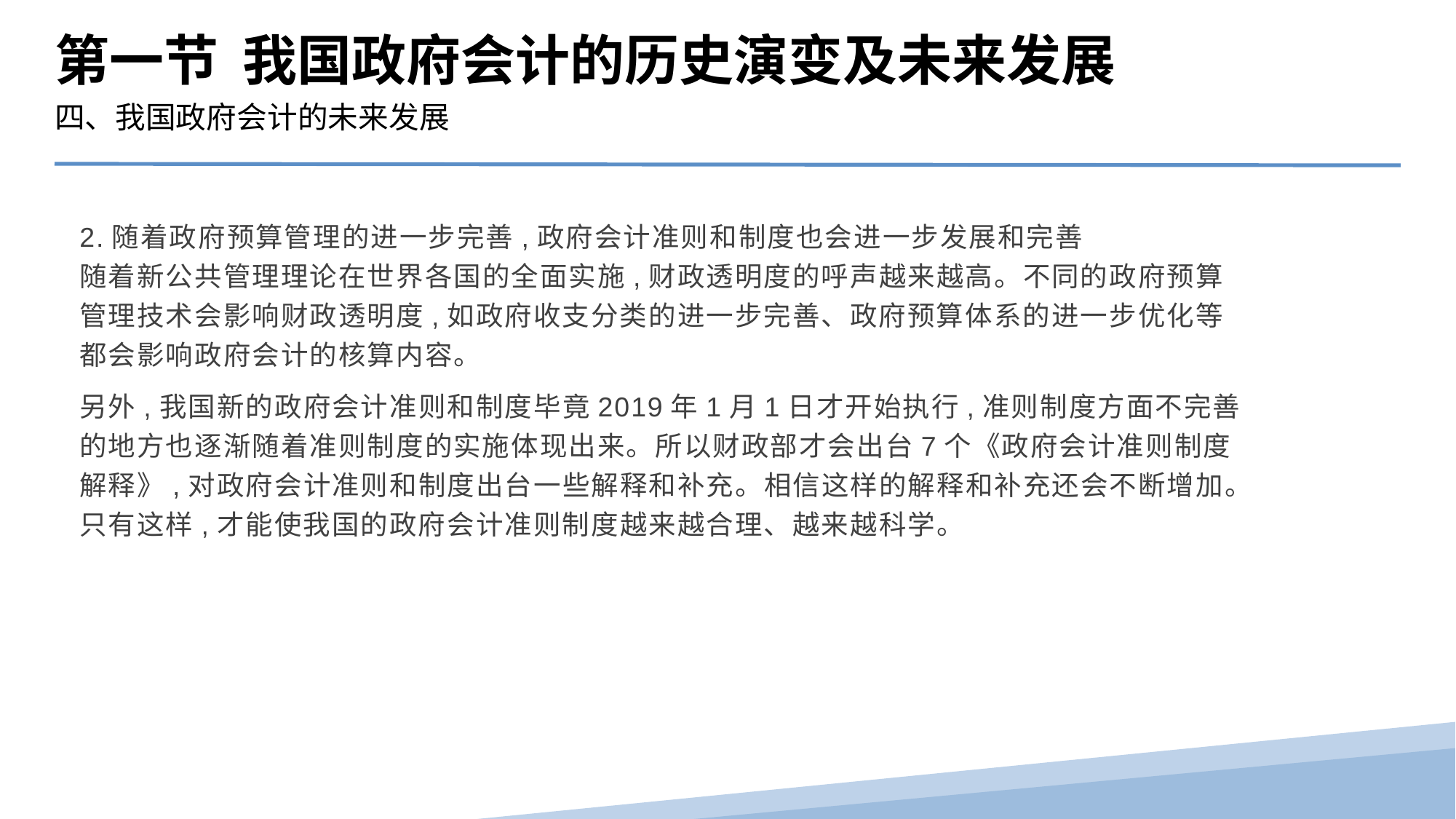

第一节  我国政府会计的历史演变及未来发展
四、我国政府会计的未来发展
2.随着政府预算管理的进一步完善,政府会计准则和制度也会进一步发展和完善
随着新公共管理理论在世界各国的全面实施,财政透明度的呼声越来越高。不同的政府预算管理技术会影响财政透明度,如政府收支分类的进一步完善、政府预算体系的进一步优化等都会影响政府会计的核算内容。
另外,我国新的政府会计准则和制度毕竟2019年1月1日才开始执行,准则制度方面不完善的地方也逐渐随着准则制度的实施体现出来。所以财政部才会出台7个《政府会计准则制度解释》,对政府会计准则和制度出台一些解释和补充。相信这样的解释和补充还会不断增加。只有这样,才能使我国的政府会计准则制度越来越合理、越来越科学。